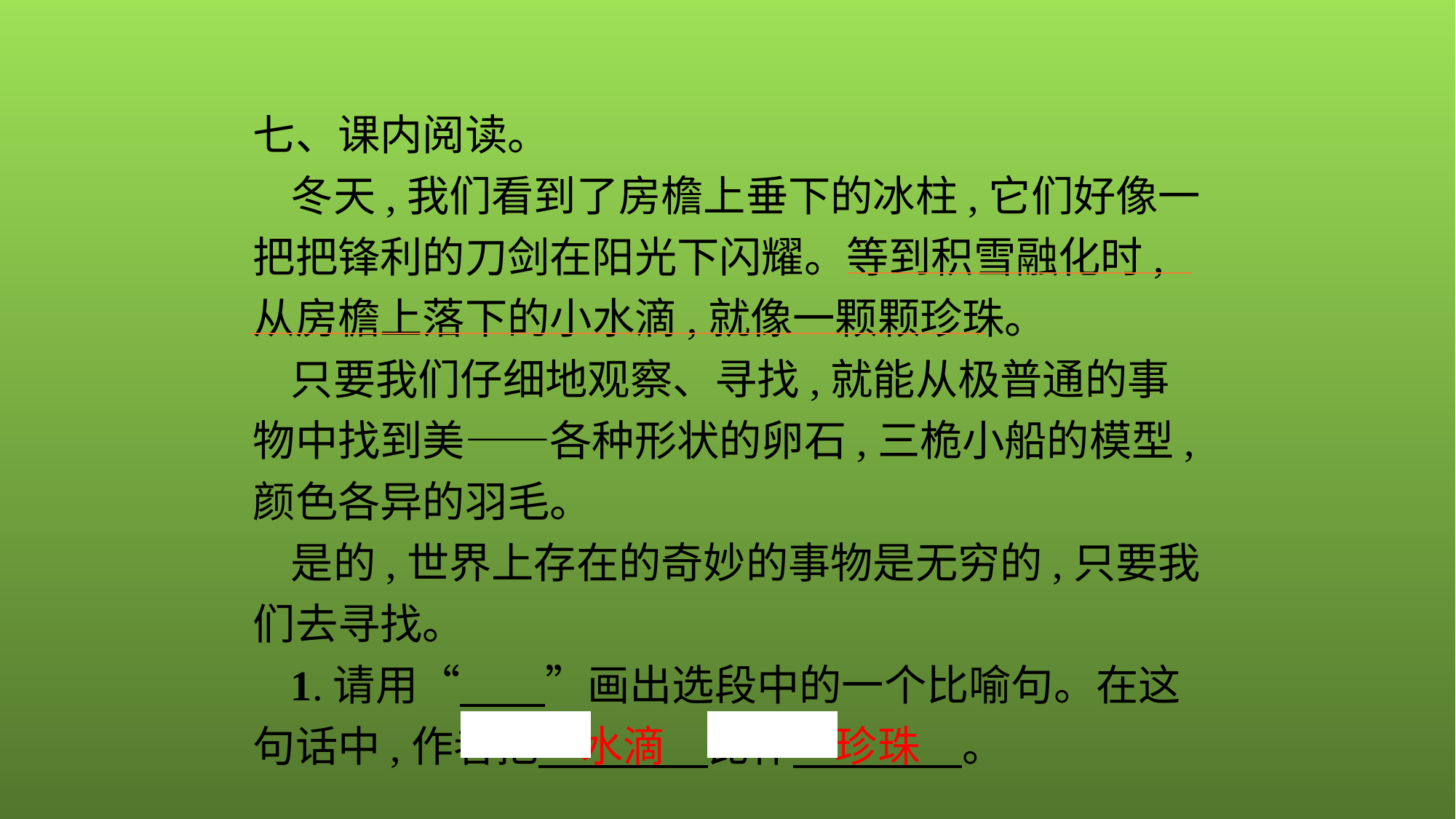

七、课内阅读。
冬天,我们看到了房檐上垂下的冰柱,它们好像一把把锋利的刀剑在阳光下闪耀。等到积雪融化时,从房檐上落下的小水滴,就像一颗颗珍珠。
只要我们仔细地观察、寻找,就能从极普通的事物中找到美——各种形状的卵石,三桅小船的模型,颜色各异的羽毛。
是的,世界上存在的奇妙的事物是无穷的,只要我们去寻找。
1.请用“　　”画出选段中的一个比喻句。在这句话中,作者把　水滴　比作　珍珠　。